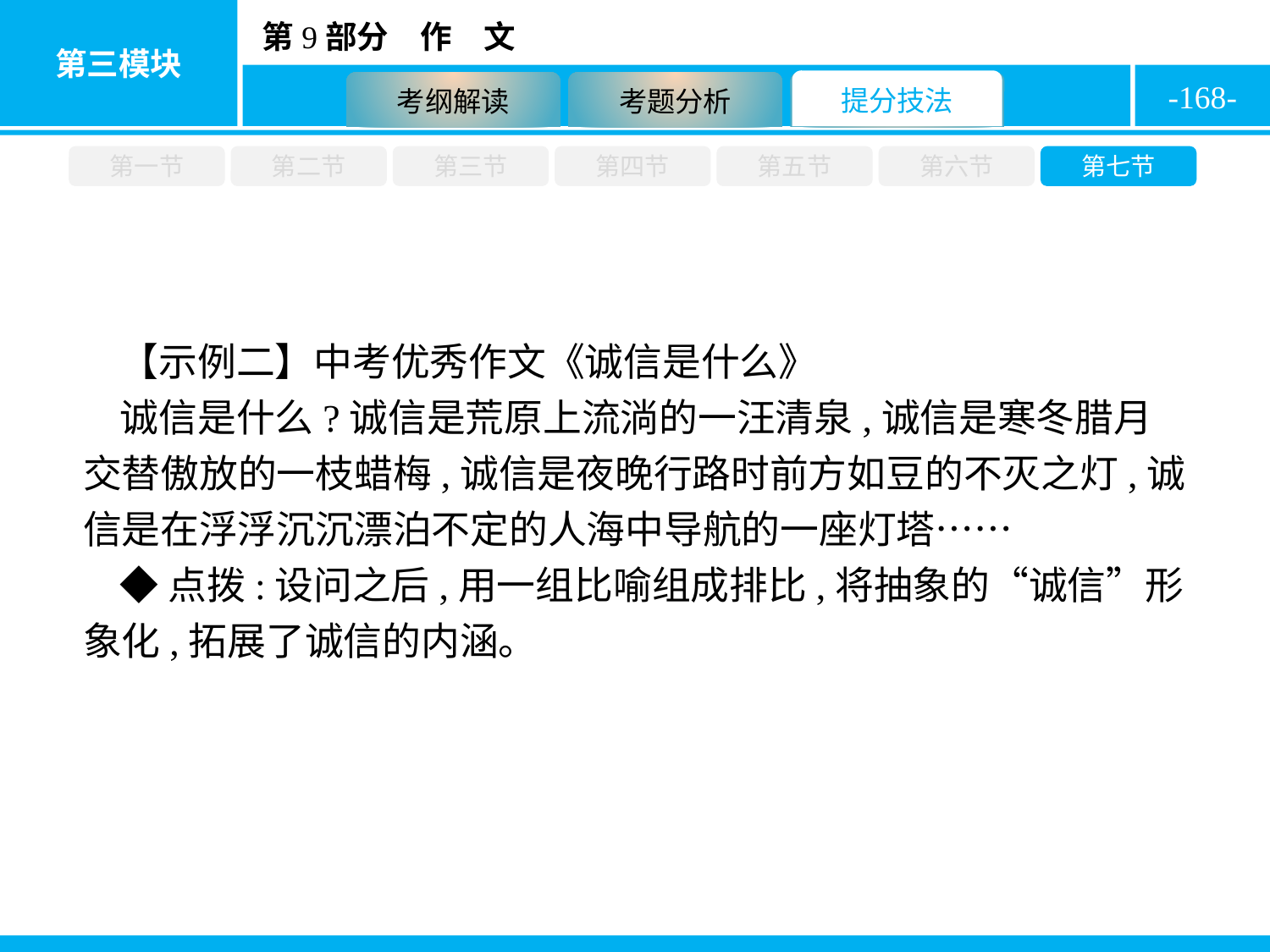

-168-
第一节
第二节
第三节
第四节
第五节
第六节
第七节
【示例二】中考优秀作文《诚信是什么》
诚信是什么?诚信是荒原上流淌的一汪清泉,诚信是寒冬腊月交替傲放的一枝蜡梅,诚信是夜晚行路时前方如豆的不灭之灯,诚信是在浮浮沉沉漂泊不定的人海中导航的一座灯塔……
◆点拨:设问之后,用一组比喻组成排比,将抽象的“诚信”形象化,拓展了诚信的内涵。